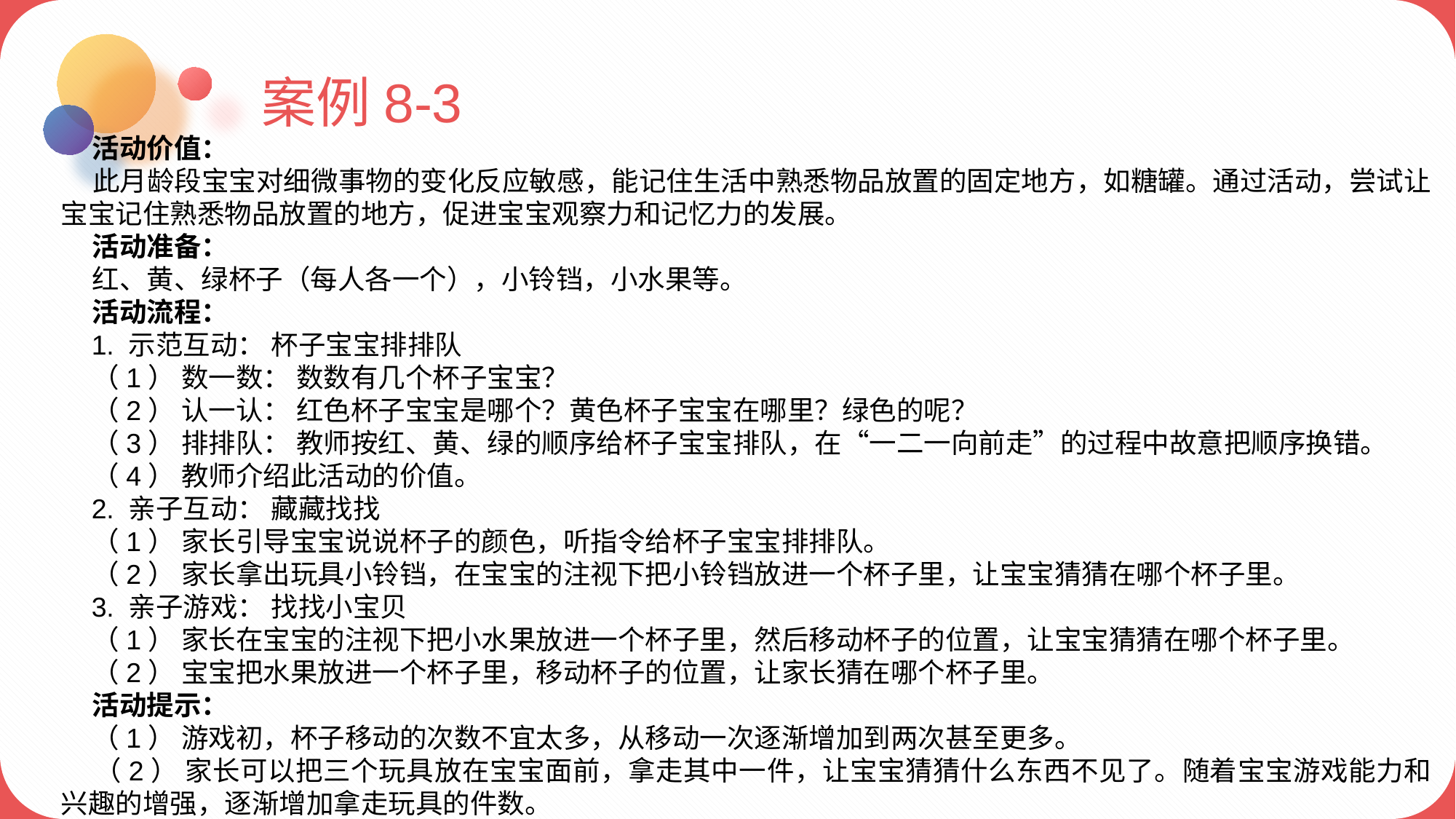

案例8-3
    活动价值：
    此月龄段宝宝对细微事物的变化反应敏感，能记住生活中熟悉物品放置的固定地方，如糖罐。通过活动，尝试让宝宝记住熟悉物品放置的地方，促进宝宝观察力和记忆力的发展。
    活动准备：
    红、黄、绿杯子（每人各一个），小铃铛，小水果等。
    活动流程：
    1. 示范互动： 杯子宝宝排排队
    （1） 数一数： 数数有几个杯子宝宝？
    （2） 认一认： 红色杯子宝宝是哪个？黄色杯子宝宝在哪里？绿色的呢？
    （3） 排排队： 教师按红、黄、绿的顺序给杯子宝宝排队，在“一二一向前走”的过程中故意把顺序换错。
    （4） 教师介绍此活动的价值。
    2. 亲子互动： 藏藏找找
    （1） 家长引导宝宝说说杯子的颜色，听指令给杯子宝宝排排队。
    （2） 家长拿出玩具小铃铛，在宝宝的注视下把小铃铛放进一个杯子里，让宝宝猜猜在哪个杯子里。
    3. 亲子游戏： 找找小宝贝
    （1） 家长在宝宝的注视下把小水果放进一个杯子里，然后移动杯子的位置，让宝宝猜猜在哪个杯子里。
    （2） 宝宝把水果放进一个杯子里，移动杯子的位置，让家长猜在哪个杯子里。
    活动提示：
    （1） 游戏初，杯子移动的次数不宜太多，从移动一次逐渐增加到两次甚至更多。
    （2） 家长可以把三个玩具放在宝宝面前，拿走其中一件，让宝宝猜猜什么东西不见了。随着宝宝游戏能力和兴趣的增强，逐渐增加拿走玩具的件数。